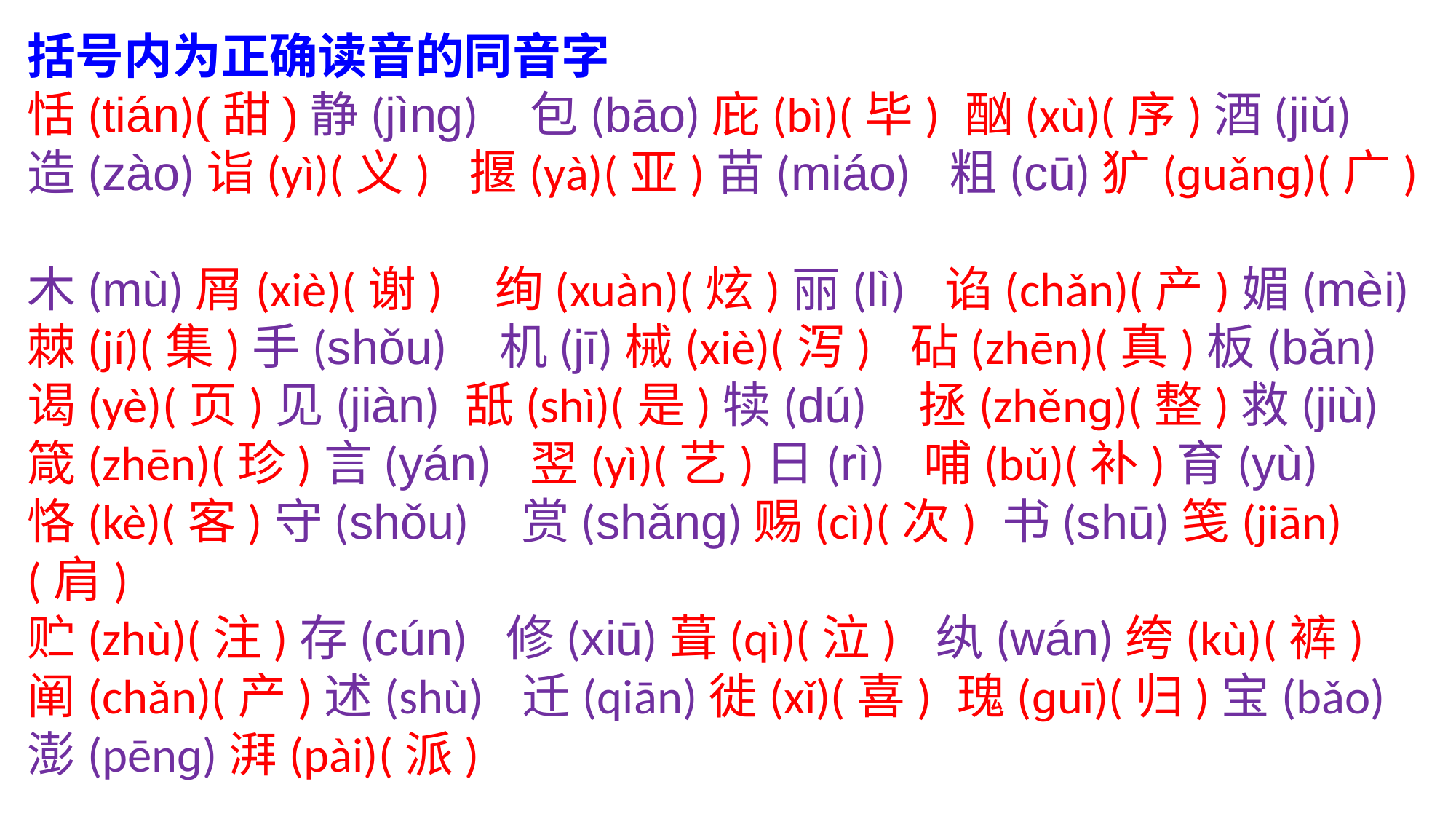

括号内为正确读音的同音字
恬(tián)(甜)静(jìnɡ)   包(bāo)庇(bì)(毕) 酗(xù)(序)酒(jiǔ)
造(zào)诣(yì)(义)  揠(yà)(亚)苗(miáo)  粗(cū)犷(ɡuǎnɡ)(广)
木(mù)屑(xiè)(谢)   绚(xuàn)(炫)丽(lì)  谄(chǎn)(产)媚(mèi)
棘(jí)(集)手(shǒu)   机(jī)械(xiè)(泻)  砧(zhēn)(真)板(bǎn)
谒(yè)(页)见(jiàn) 舐(shì)(是)犊(dú)   拯(zhěnɡ)(整)救(jiù)
箴(zhēn)(珍)言(yán)  翌(yì)(艺)日(rì)  哺(bǔ)(补)育(yù)
恪(kè)(客)守(shǒu)   赏(shǎnɡ)赐(cì)(次) 书(shū)笺(jiān)(肩)
贮(zhù)(注)存(cún)  修(xiū)葺(qì)(泣)  纨(wán)绔(kù)(裤)
阐(chǎn)(产)述(shù)  迁(qiān)徙(xǐ)(喜) 瑰(ɡuī)(归)宝(bǎo)
澎(pēnɡ)湃(pài)(派)